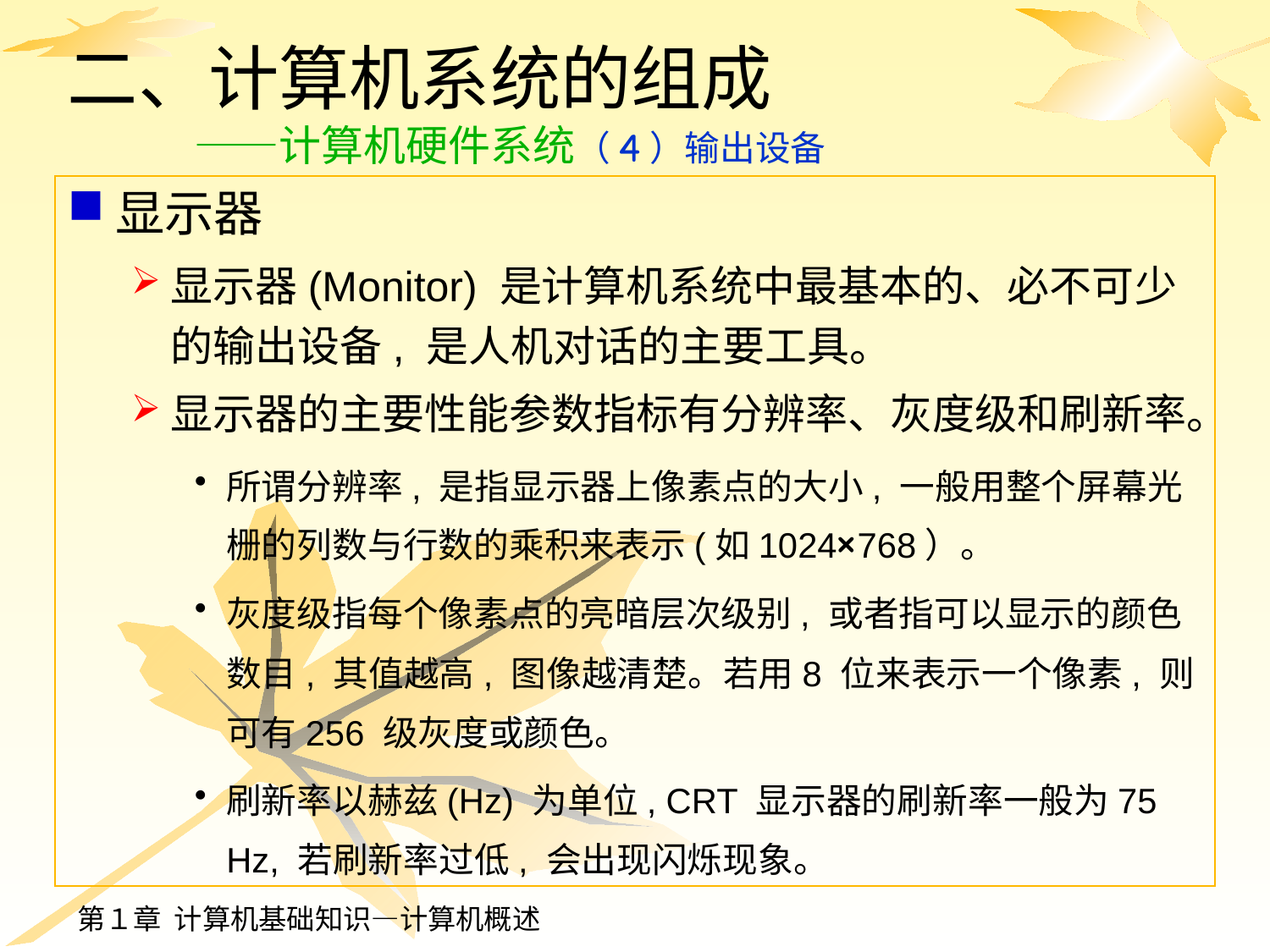

# 二、计算机系统的组成 ——计算机硬件系统（4）输出设备
显示器
显示器(Monitor) 是计算机系统中最基本的、必不可少的输出设备, 是人机对话的主要工具。
显示器的主要性能参数指标有分辨率、灰度级和刷新率。
所谓分辨率, 是指显示器上像素点的大小, 一般用整个屏幕光栅的列数与行数的乘积来表示(如1024×768）。
灰度级指每个像素点的亮暗层次级别, 或者指可以显示的颜色数目, 其值越高, 图像越清楚。若用8 位来表示一个像素, 则可有256 级灰度或颜色。
刷新率以赫兹(Hz) 为单位, CRT 显示器的刷新率一般为75 Hz, 若刷新率过低, 会出现闪烁现象。